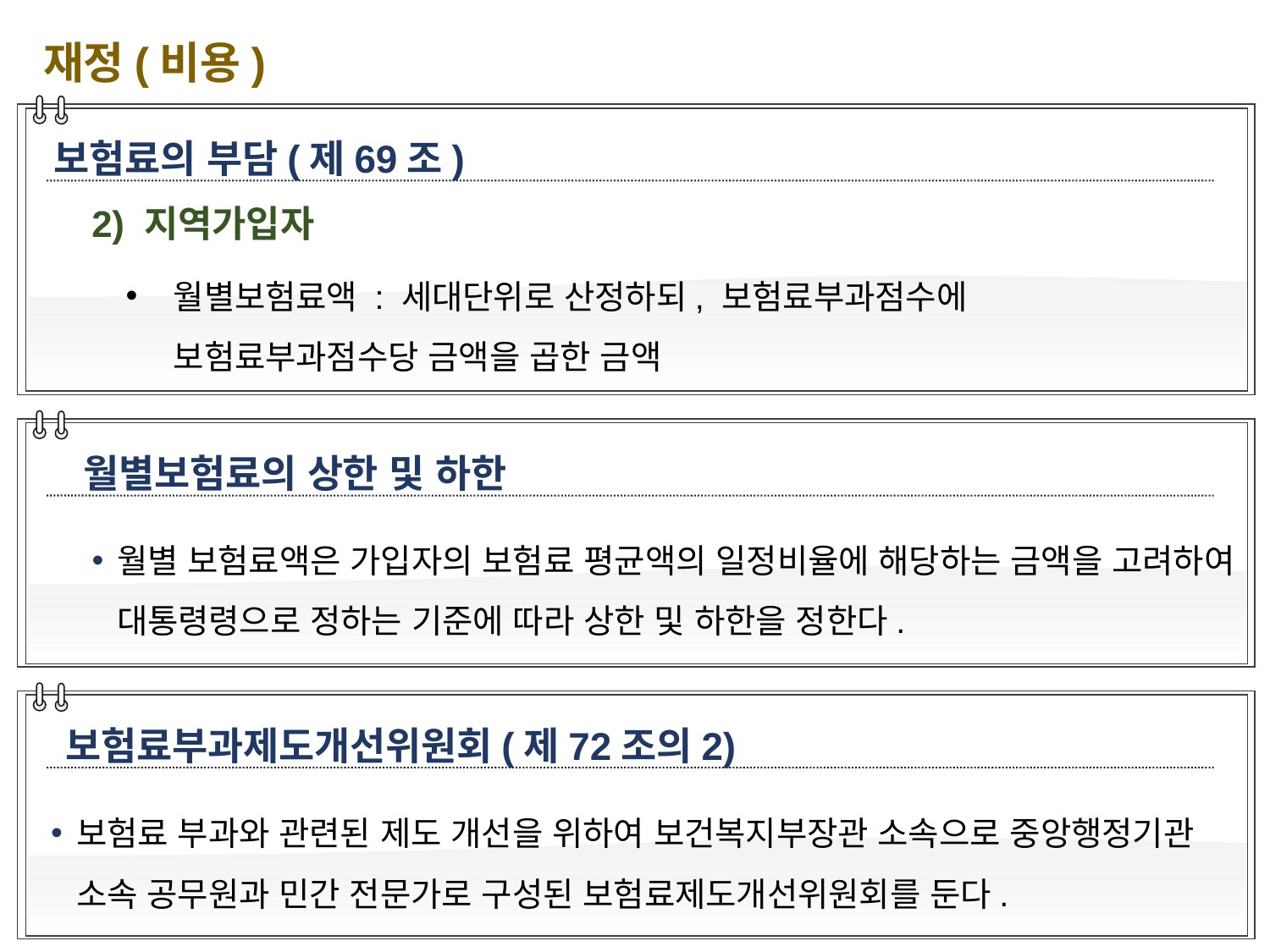

재정(비용)

보험료의 부담(제69조)

2) 지역가입자
월별보험료액 : 세대단위로 산정하되, 보험료부과점수에 보험료부과점수당 금액을 곱한 금액

월별보험료의 상한 및 하한

월별 보험료액은 가입자의 보험료 평균액의 일정비율에 해당하는 금액을 고려하여 대통령령으로 정하는 기준에 따라 상한 및 하한을 정한다.

보험료부과제도개선위원회(제72조의2)

보험료 부과와 관련된 제도 개선을 위하여 보건복지부장관 소속으로 중앙행정기관 소속 공무원과 민간 전문가로 구성된 보험료제도개선위원회를 둔다.